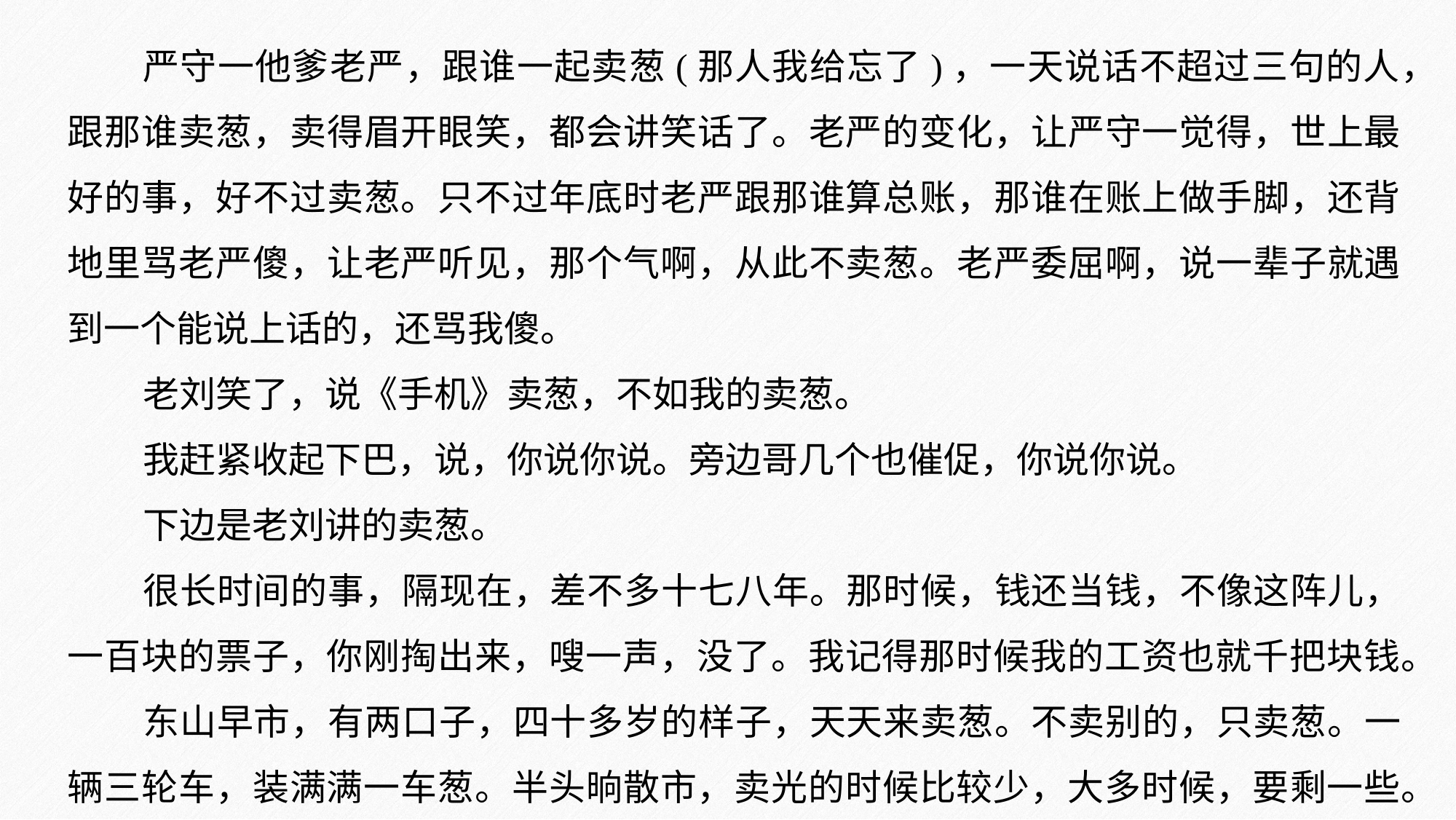

严守一他爹老严，跟谁一起卖葱(那人我给忘了)，一天说话不超过三句的人，跟那谁卖葱，卖得眉开眼笑，都会讲笑话了。老严的变化，让严守一觉得，世上最好的事，好不过卖葱。只不过年底时老严跟那谁算总账，那谁在账上做手脚，还背地里骂老严傻，让老严听见，那个气啊，从此不卖葱。老严委屈啊，说一辈子就遇到一个能说上话的，还骂我傻。
老刘笑了，说《手机》卖葱，不如我的卖葱。
我赶紧收起下巴，说，你说你说。旁边哥几个也催促，你说你说。
下边是老刘讲的卖葱。
很长时间的事，隔现在，差不多十七八年。那时候，钱还当钱，不像这阵儿，一百块的票子，你刚掏出来，嗖一声，没了。我记得那时候我的工资也就千把块钱。
东山早市，有两口子，四十多岁的样子，天天来卖葱。不卖别的，只卖葱。一辆三轮车，装满满一车葱。半头晌散市，卖光的时候比较少，大多时候，要剩一些。